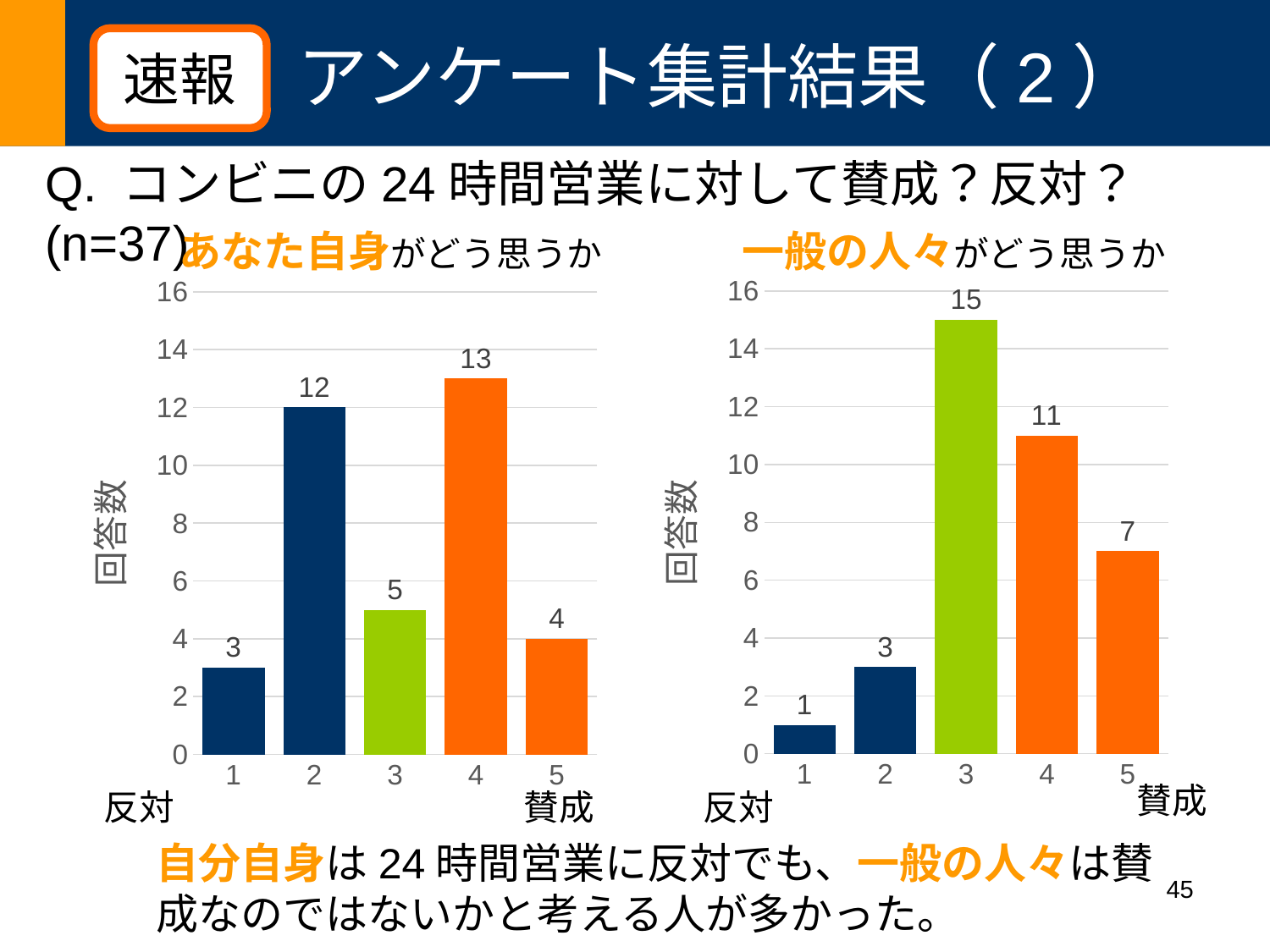

# アンケート集計結果（2）
速報
Q. コンビニの24時間営業に対して賛成？反対？(n=37)
あなた自身がどう思うか

### Chart

| Category | 系列 1 |
|---|---|
| 1 | 3.0 |
| 2 | 12.0 |
| 3 | 5.0 |
| 4 | 13.0 |
| 5 | 4.0 |
反対
賛成
一般の人々がどう思うか

### Chart

| Category | 系列 1 |
|---|---|
| 1 | 1.0 |
| 2 | 3.0 |
| 3 | 15.0 |
| 4 | 11.0 |
| 5 | 7.0 |
賛成
反対
自分自身は24時間営業に反対でも、一般の人々は賛成なのではないかと考える人が多かった。
45